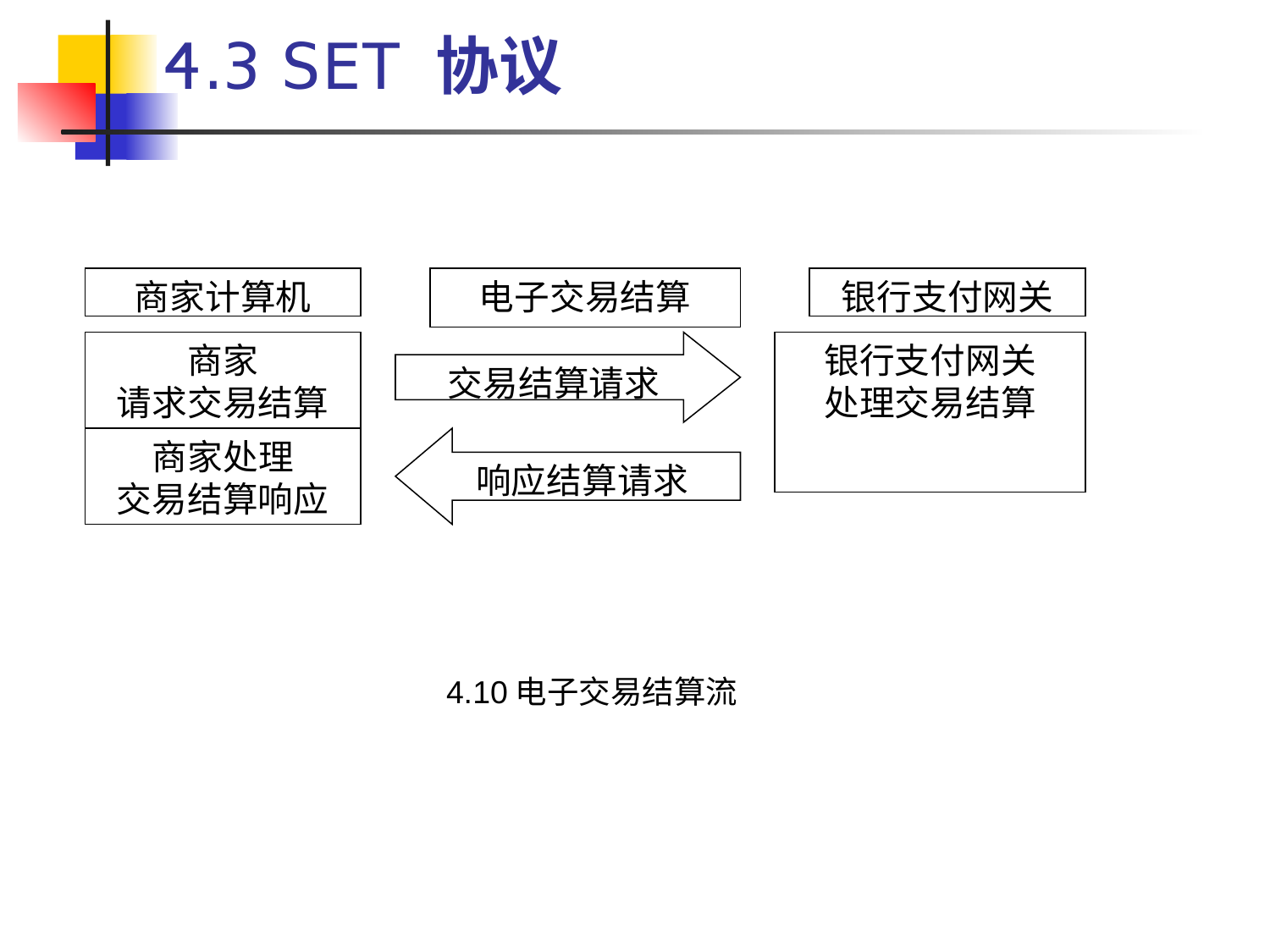

4.3 SET 协议
商家计算机
电子交易结算
银行支付网关
商家
请求交易结算
交易结算请求
银行支付网关
处理交易结算
商家处理
交易结算响应
响应结算请求

4.10电子交易结算流